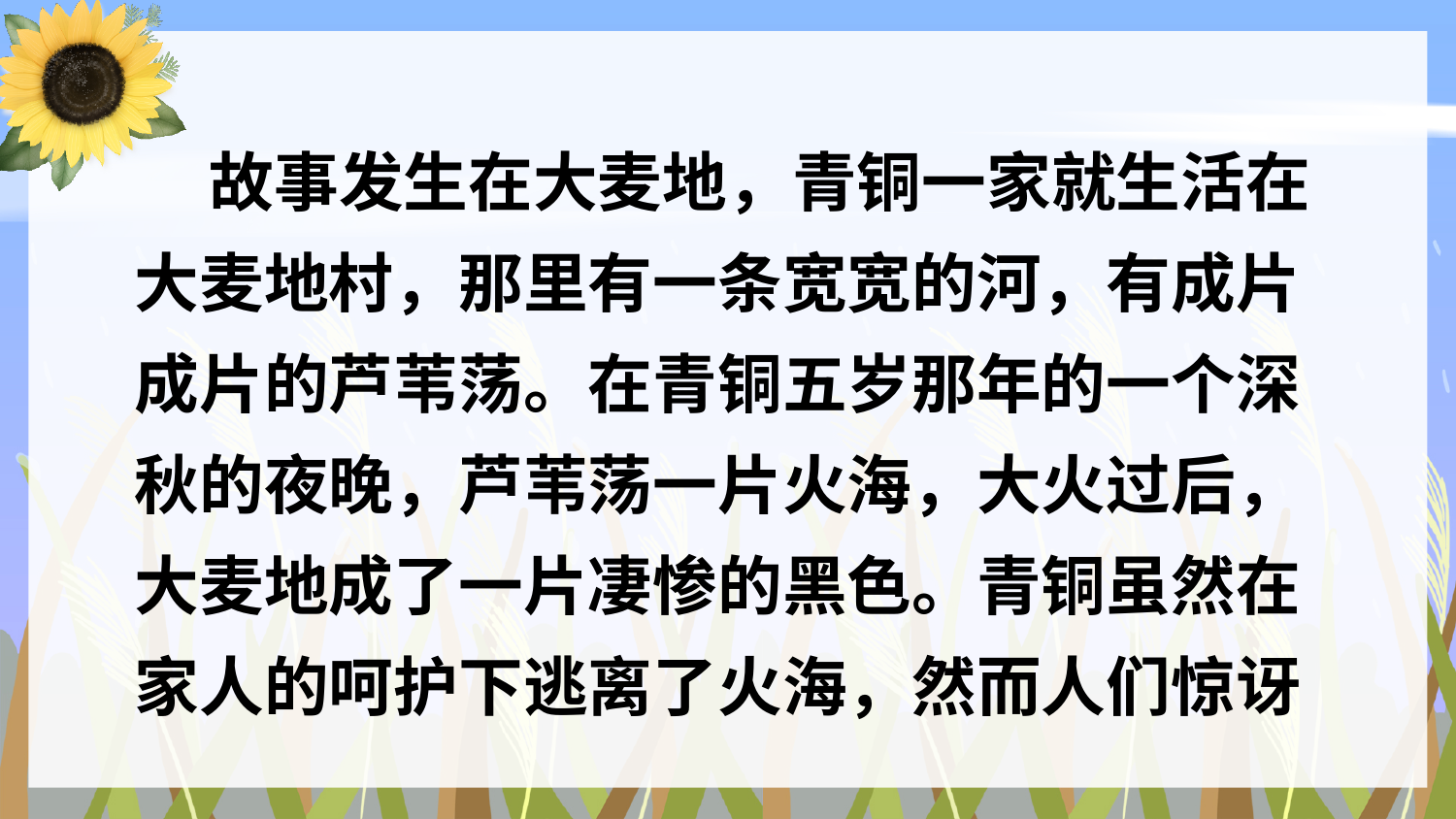

故事发生在大麦地，青铜一家就生活在大麦地村，那里有一条宽宽的河，有成片成片的芦苇荡。在青铜五岁那年的一个深秋的夜晚，芦苇荡一片火海，大火过后，大麦地成了一片凄惨的黑色。青铜虽然在家人的呵护下逃离了火海，然而人们惊讶